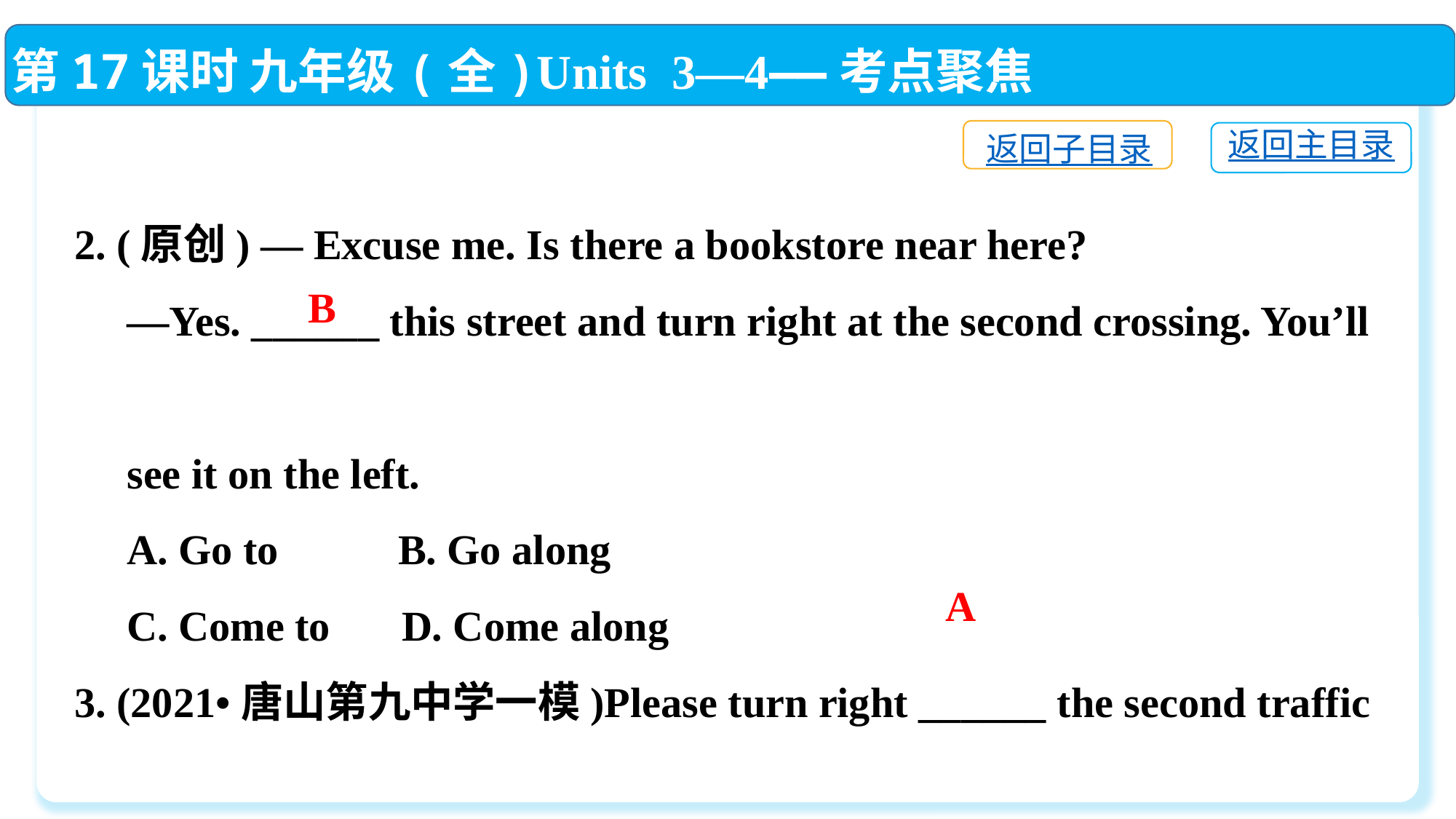

第17课时 九年级(全)Units  3—4——考点聚焦

返回子目录
返回主目录
2. (原创) — Excuse me. Is there a bookstore near here?
     —Yes. ______ this street and turn right at the second crossing. You’ll
     see it on the left.
     A. Go to	          B. Go along
     C. Come to	D. Come along
3. (2021•唐山第九中学一模)Please turn right ______ the second traffic
     lights.
      A. at	 B. along	   C. to    	D. down

B
A